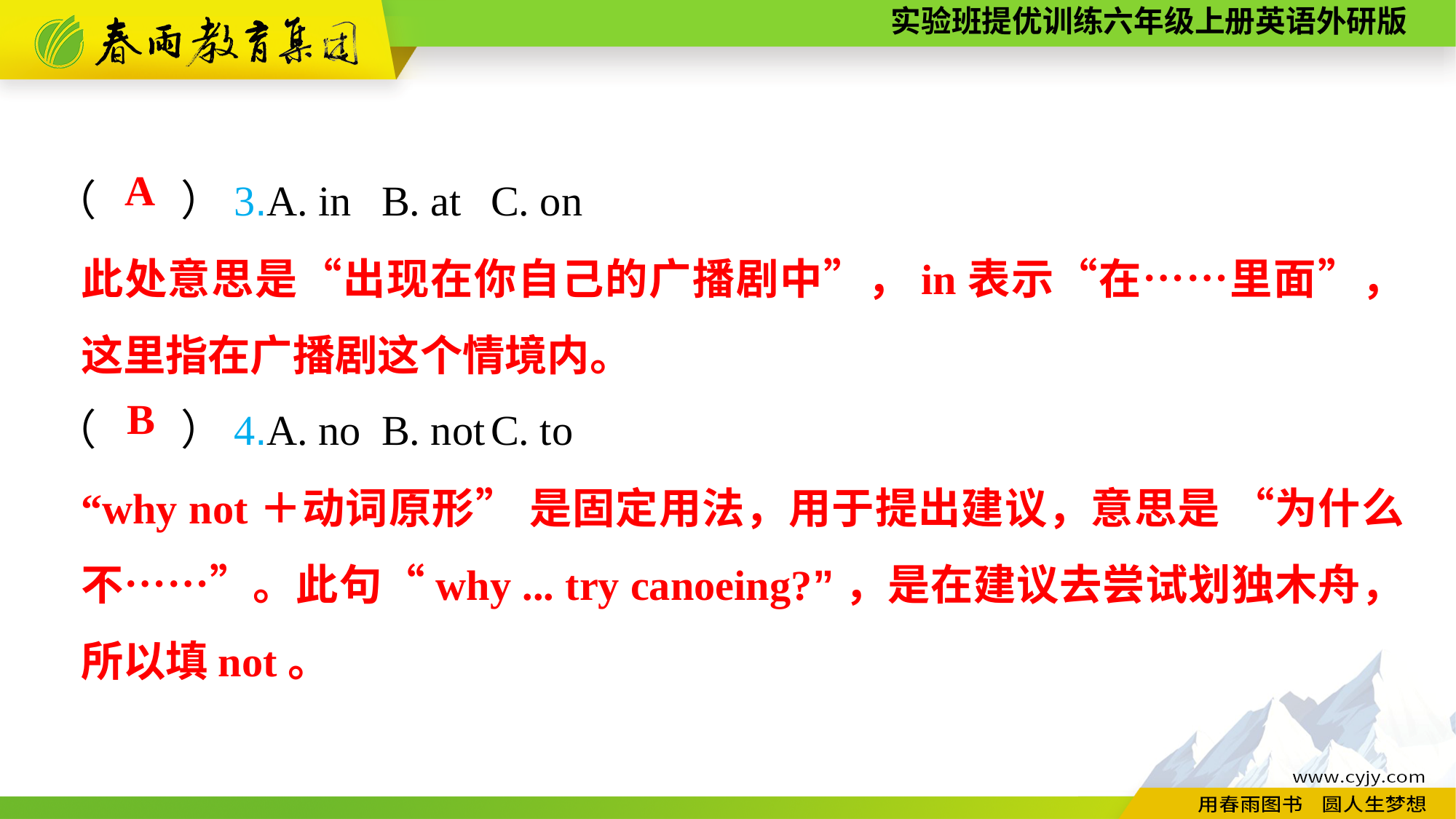

（　　）3.A. in	B. at	C. on

（　　）4.A. no	B. not	C. to
A
此处意思是“出现在你自己的广播剧中”，in表示“在……里面”，这里指在广播剧这个情境内。
B
“why not＋动词原形” 是固定用法，用于提出建议，意思是 “为什么不……”。此句“why ... try canoeing?”，是在建议去尝试划独木舟，所以填not。